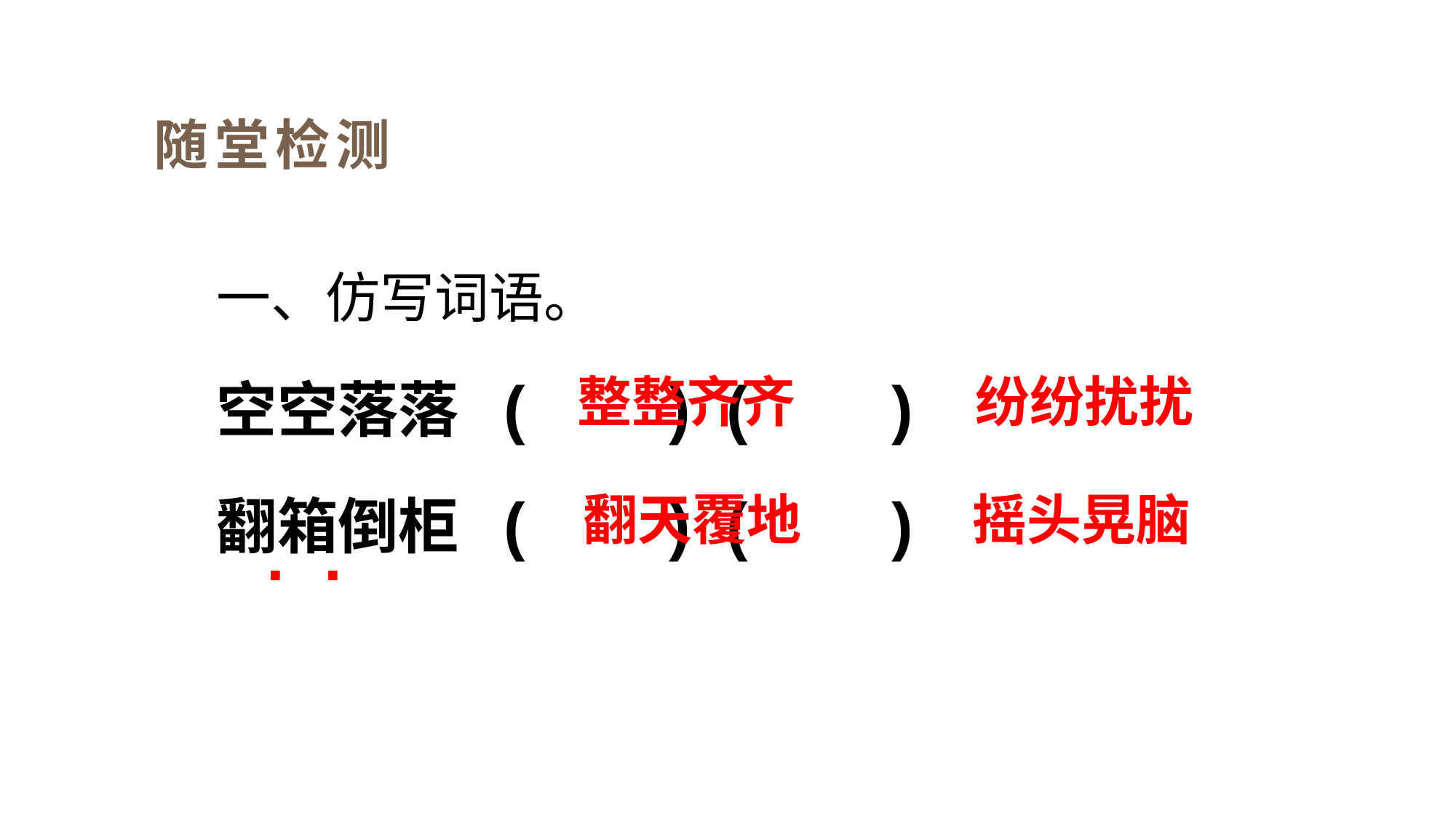

随堂检测
一、仿写词语。
空空落落  (        )  (        )
翻箱倒柜  (        )  (        )
整整齐齐
纷纷扰扰
翻天覆地
摇头晃脑
·  ·